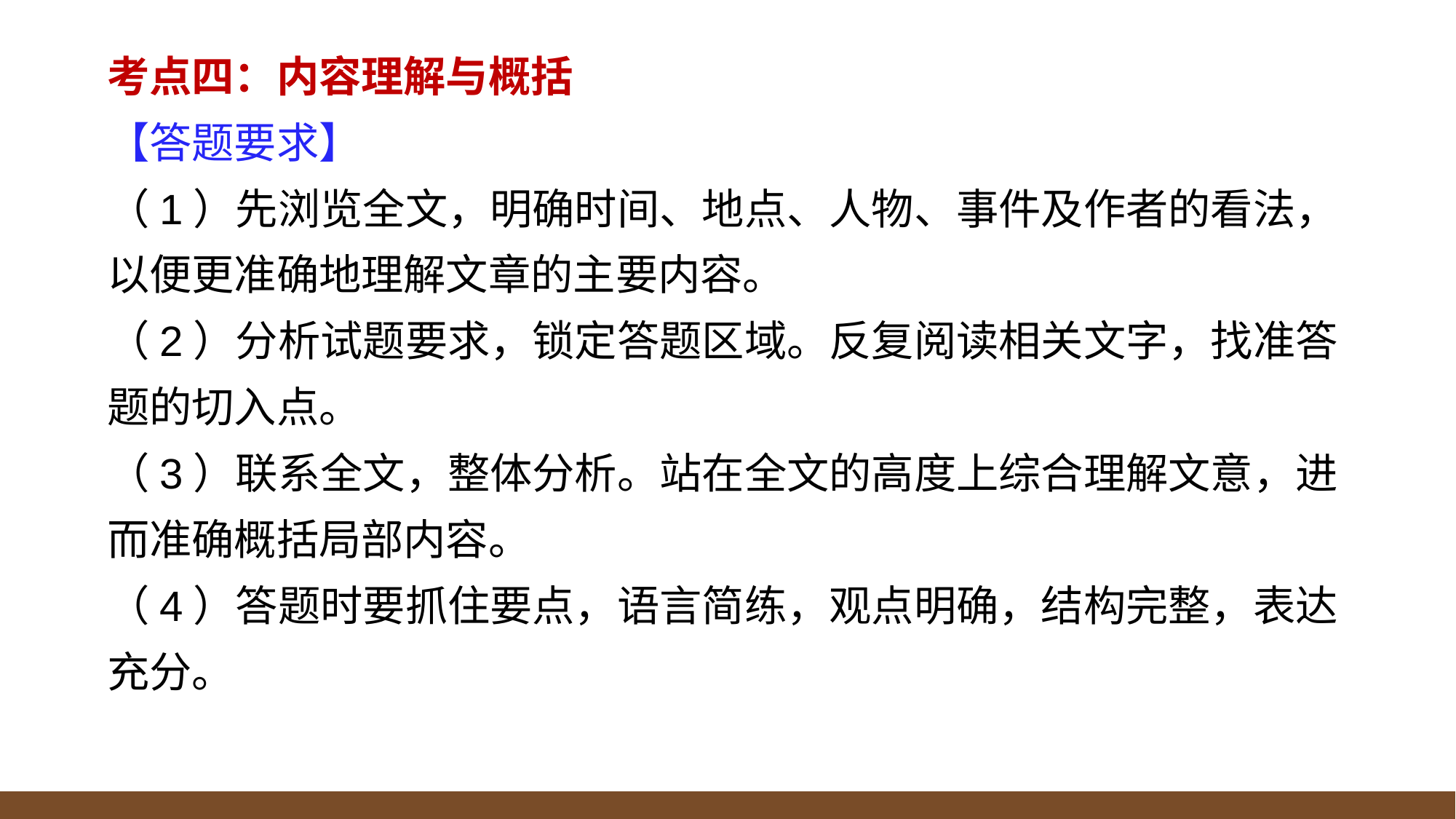

考点四：内容理解与概括
【答题要求】
（1）先浏览全文，明确时间、地点、人物、事件及作者的看法，以便更准确地理解文章的主要内容。
（2）分析试题要求，锁定答题区域。反复阅读相关文字，找准答题的切入点。
（3）联系全文，整体分析。站在全文的高度上综合理解文意，进而准确概括局部内容。
（4）答题时要抓住要点，语言简练，观点明确，结构完整，表达充分。